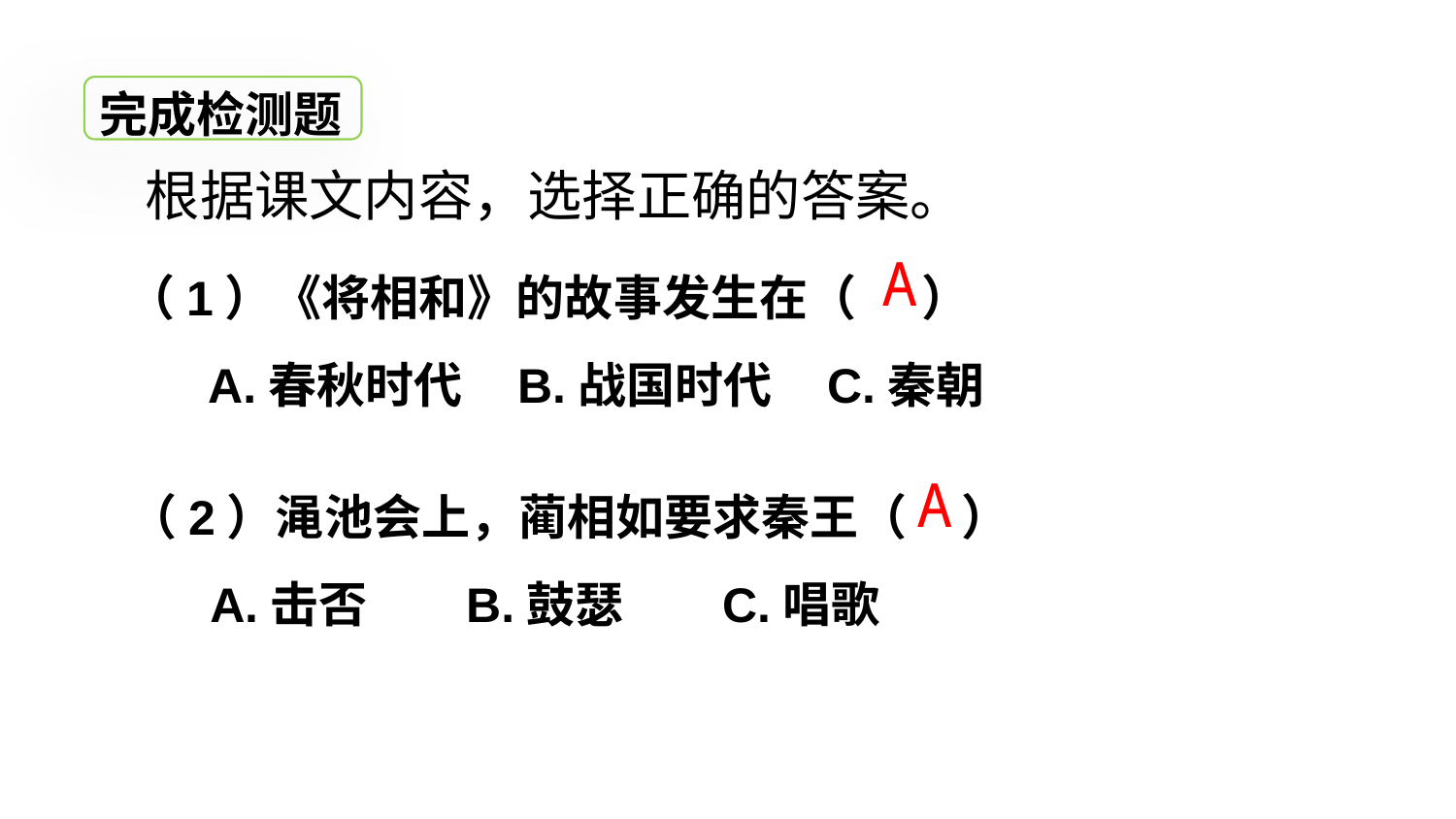

完成检测题

根据课文内容，选择正确的答案。
（1）《将相和》的故事发生在（      ）
      A.春秋时代    B.战国时代    C.秦朝
A
（2）渑池会上，蔺相如要求秦王（     ）
      A.击否        B.鼓瑟        C.唱歌
A